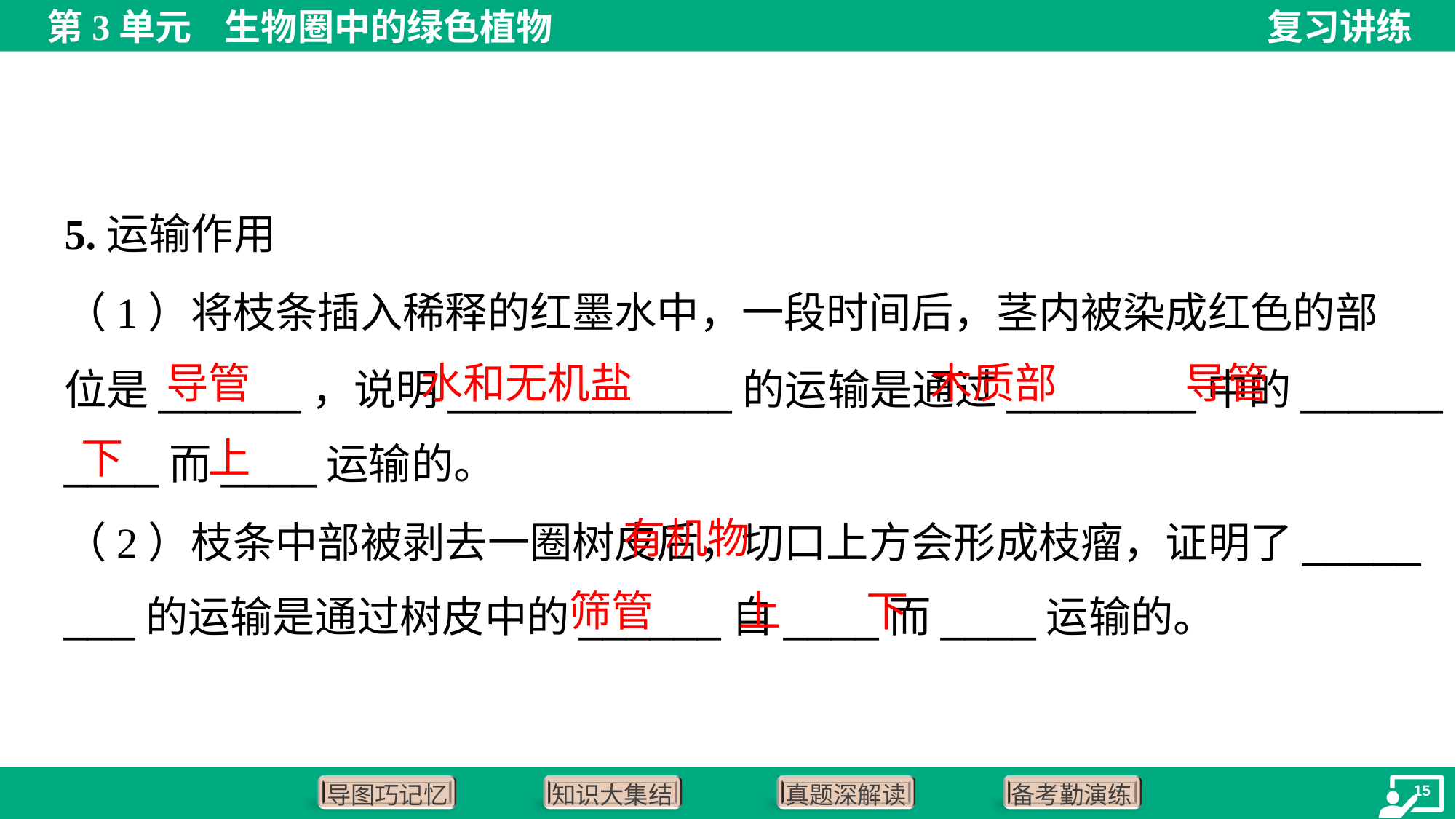

5.运输作用
（1）将枝条插入稀释的红墨水中，一段时间后，茎内被染成红色的部
位是______，说明____________的运输是通过________中的______自
____而____运输的。
导管
水和无机盐
木质部
导管
下
上
                                                          有机物
（2）枝条中部被剥去一圈树皮后，切口上方会形成枝瘤，证明了_____
___的运输是通过树皮中的______自____而____运输的。
筛管
上
下